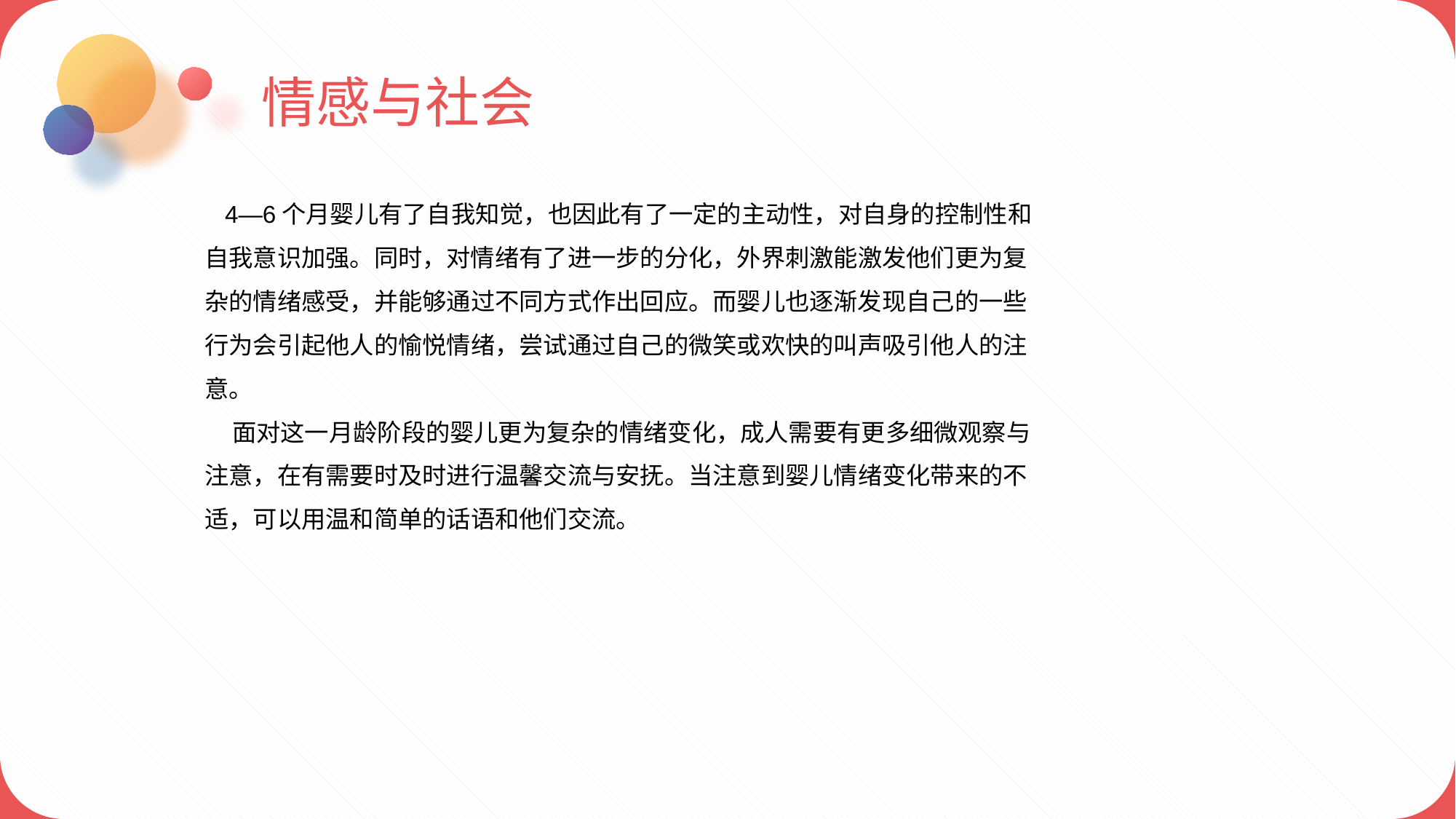

情感与社会
   4—6个月婴儿有了自我知觉，也因此有了一定的主动性，对自身的控制性和自我意识加强。同时，对情绪有了进一步的分化，外界刺激能激发他们更为复杂的情绪感受，并能够通过不同方式作出回应。而婴儿也逐渐发现自己的一些行为会引起他人的愉悦情绪，尝试通过自己的微笑或欢快的叫声吸引他人的注意。
    面对这一月龄阶段的婴儿更为复杂的情绪变化，成人需要有更多细微观察与注意，在有需要时及时进行温馨交流与安抚。当注意到婴儿情绪变化带来的不适，可以用温和简单的话语和他们交流。